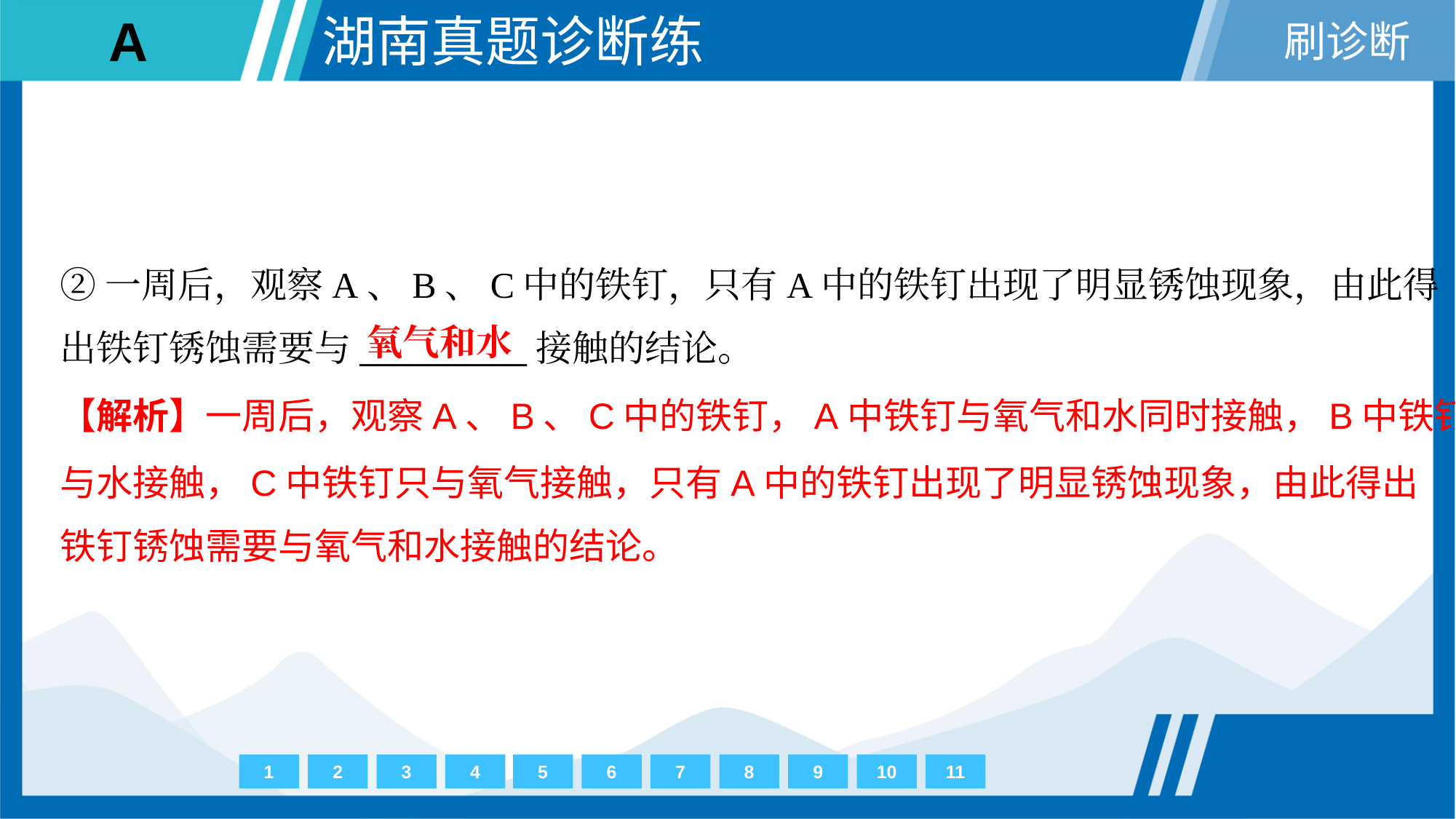

②一周后，观察A、B、C中的铁钉，只有A中的铁钉出现了明显锈蚀现象，由此得
出铁钉锈蚀需要与__________接触的结论。
氧气和水
【解析】一周后，观察A、B、C中的铁钉，A中铁钉与氧气和水同时接触，B中铁钉只
与水接触，C中铁钉只与氧气接触，只有A中的铁钉出现了明显锈蚀现象，由此得出
铁钉锈蚀需要与氧气和水接触的结论。